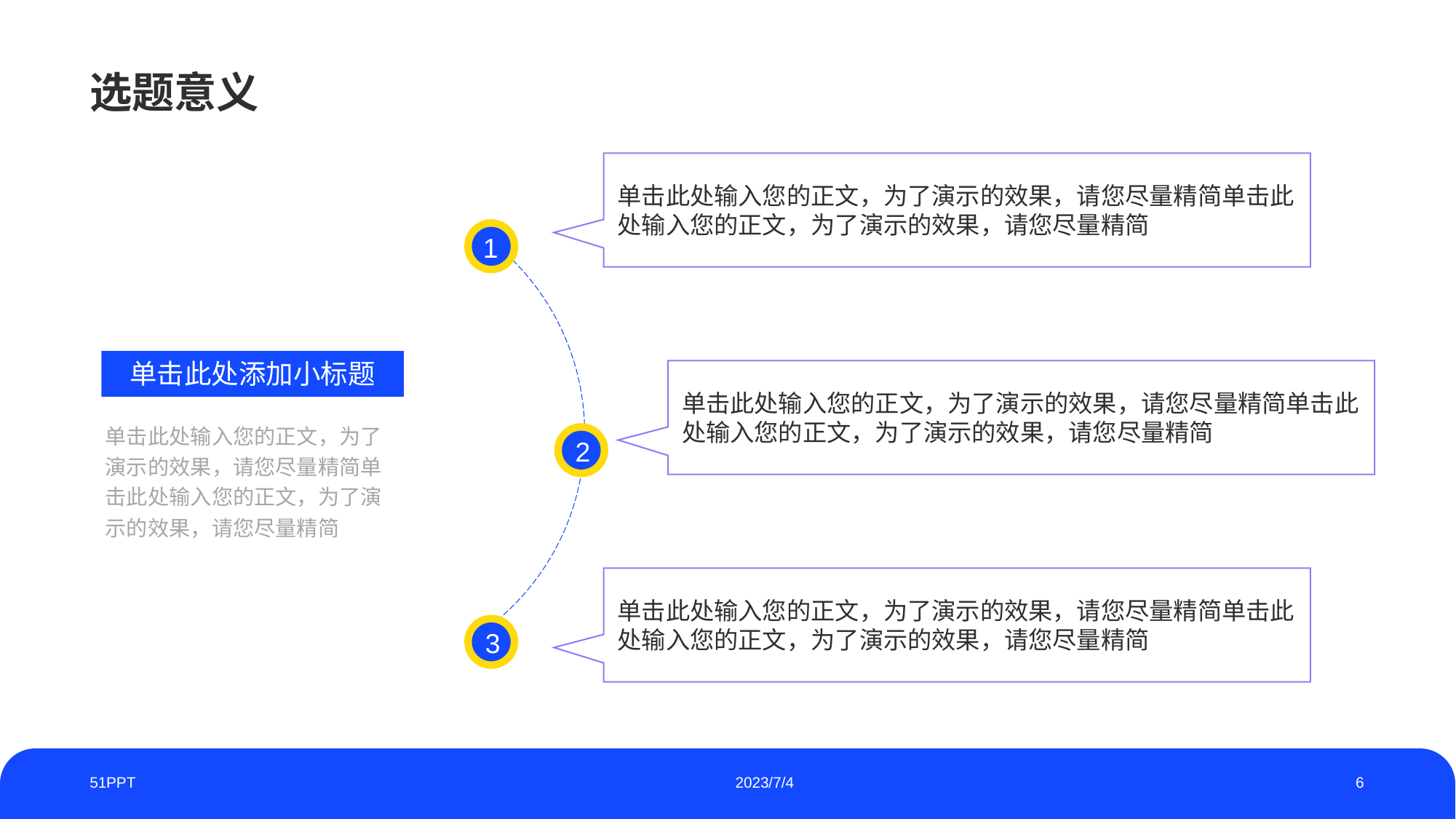

# 选题意义

单击此处输入您的正文，为了演示的效果，请您尽量精简单击此处输入您的正文，为了演示的效果，请您尽量精简

1

单击此处添加小标题
单击此处输入您的正文，为了演示的效果，请您尽量精简单击此处输入您的正文，为了演示的效果，请您尽量精简

单击此处输入您的正文，为了演示的效果，请您尽量精简单击此处输入您的正文，为了演示的效果，请您尽量精简

2

单击此处输入您的正文，为了演示的效果，请您尽量精简单击此处输入您的正文，为了演示的效果，请您尽量精简

3

51PPT
2023/7/4
6